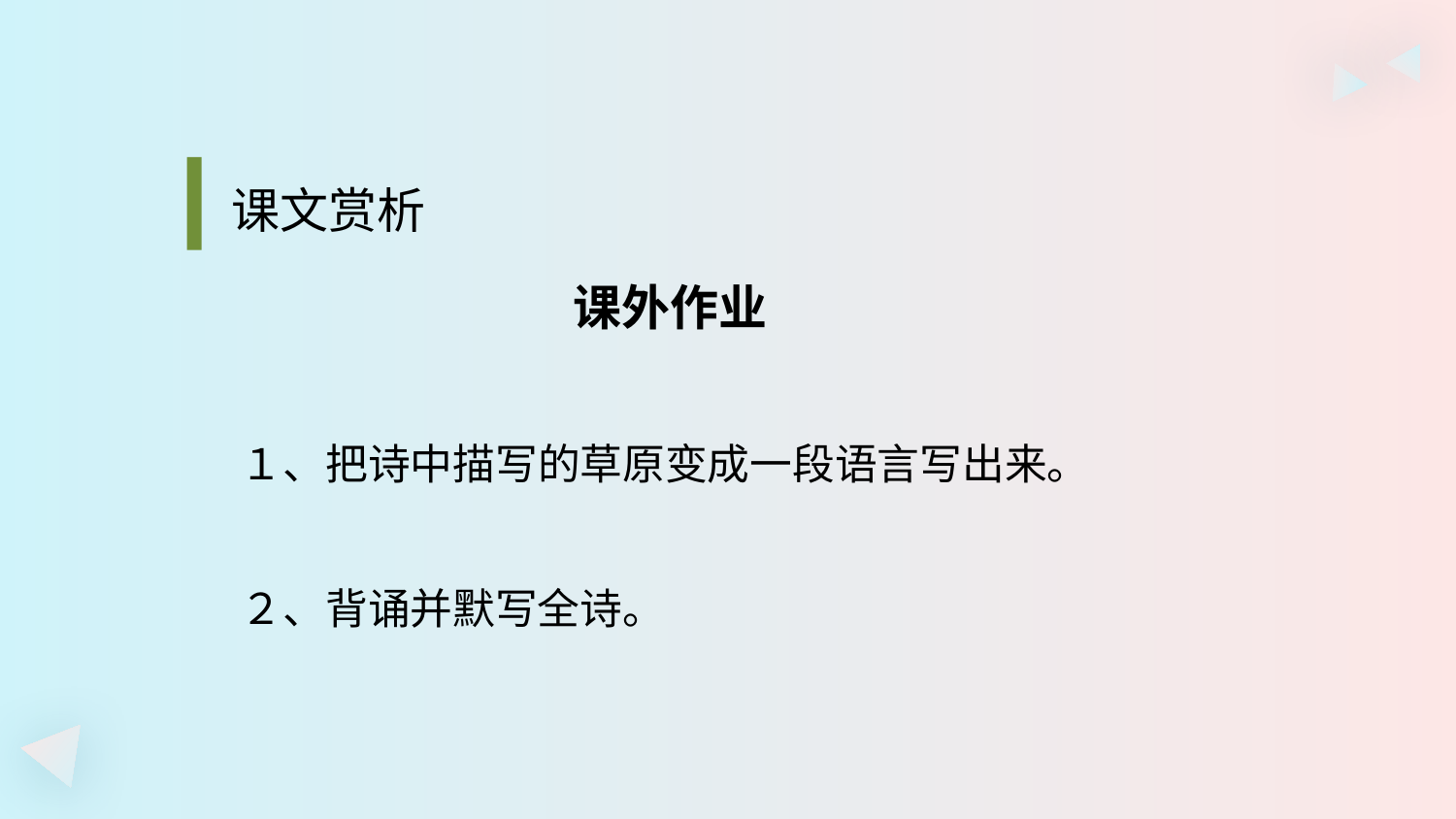

#

课文赏析
课外作业
１、把诗中描写的草原变成一段语言写出来。

２、背诵并默写全诗。